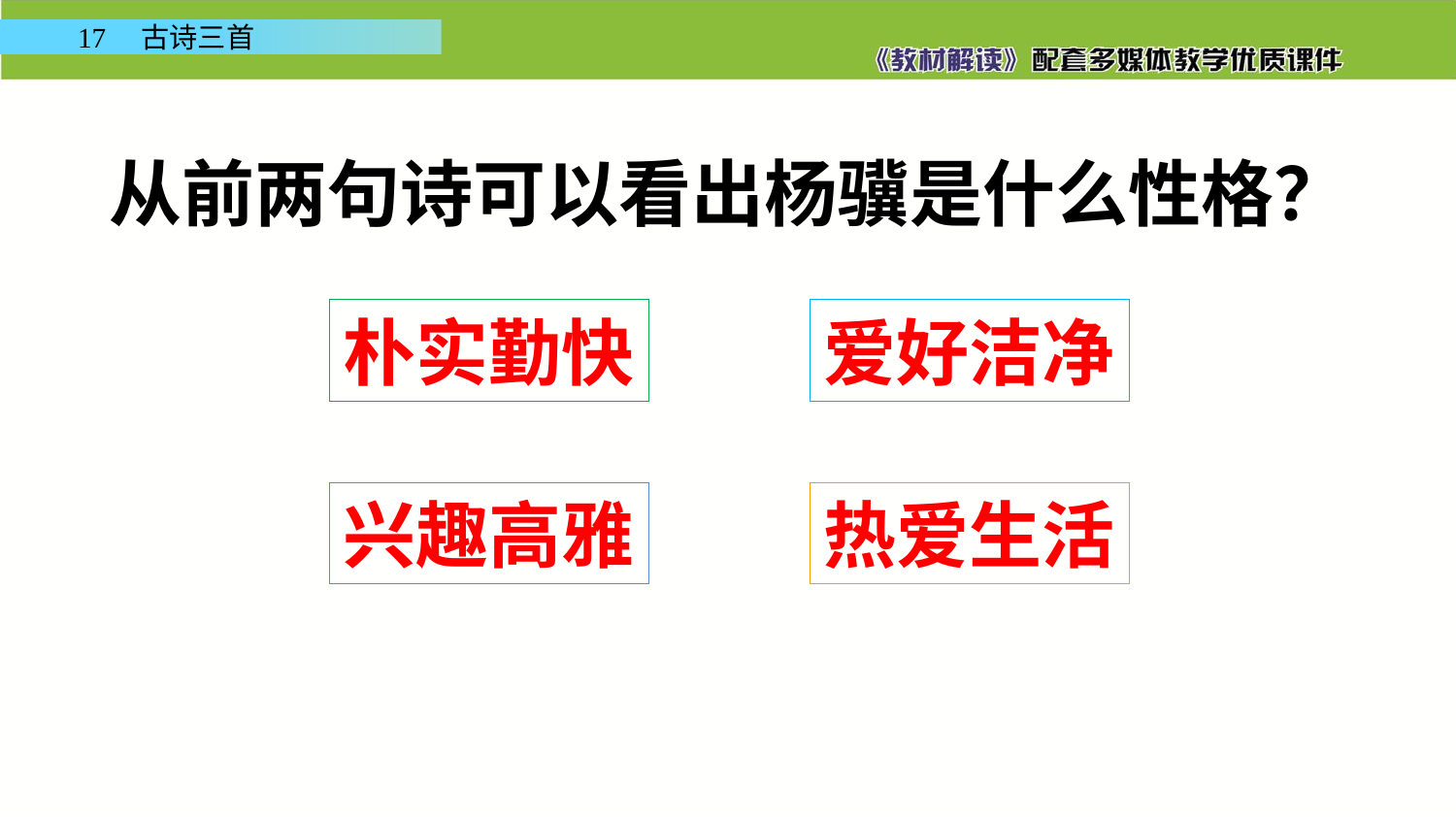

从前两句诗可以看出杨骥是什么性格？
朴实勤快
爱好洁净
兴趣高雅
热爱生活